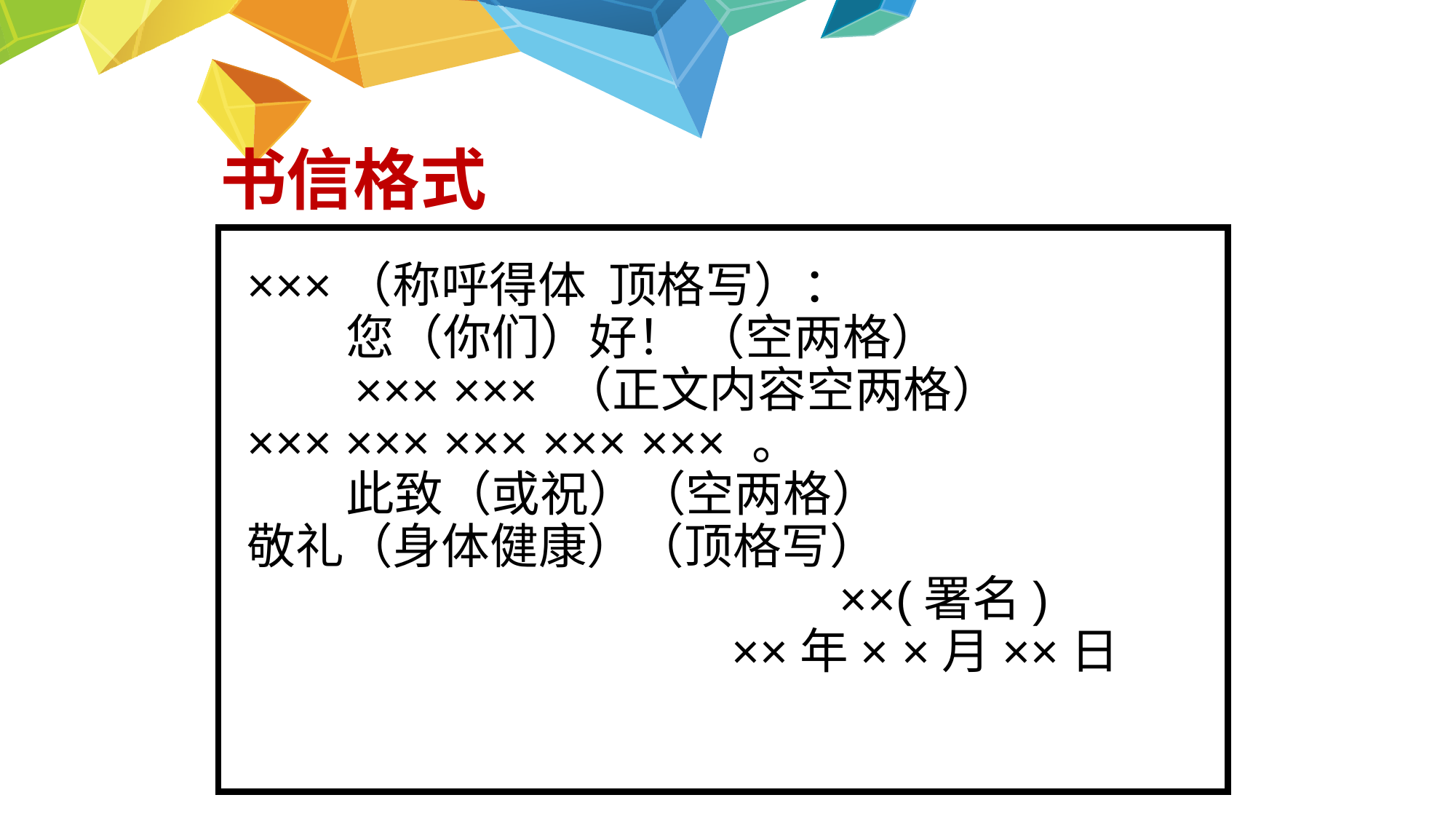

书信格式

×××（称呼得体  顶格写）：
        您（你们）好！ （空两格）
        ××× ××× （正文内容空两格）
××× ××× ××× ××× ××× 。
        此致（或祝）（空两格）
敬礼（身体健康）（顶格写）
                                            ××(署名)
                                    ××年× ×月××日